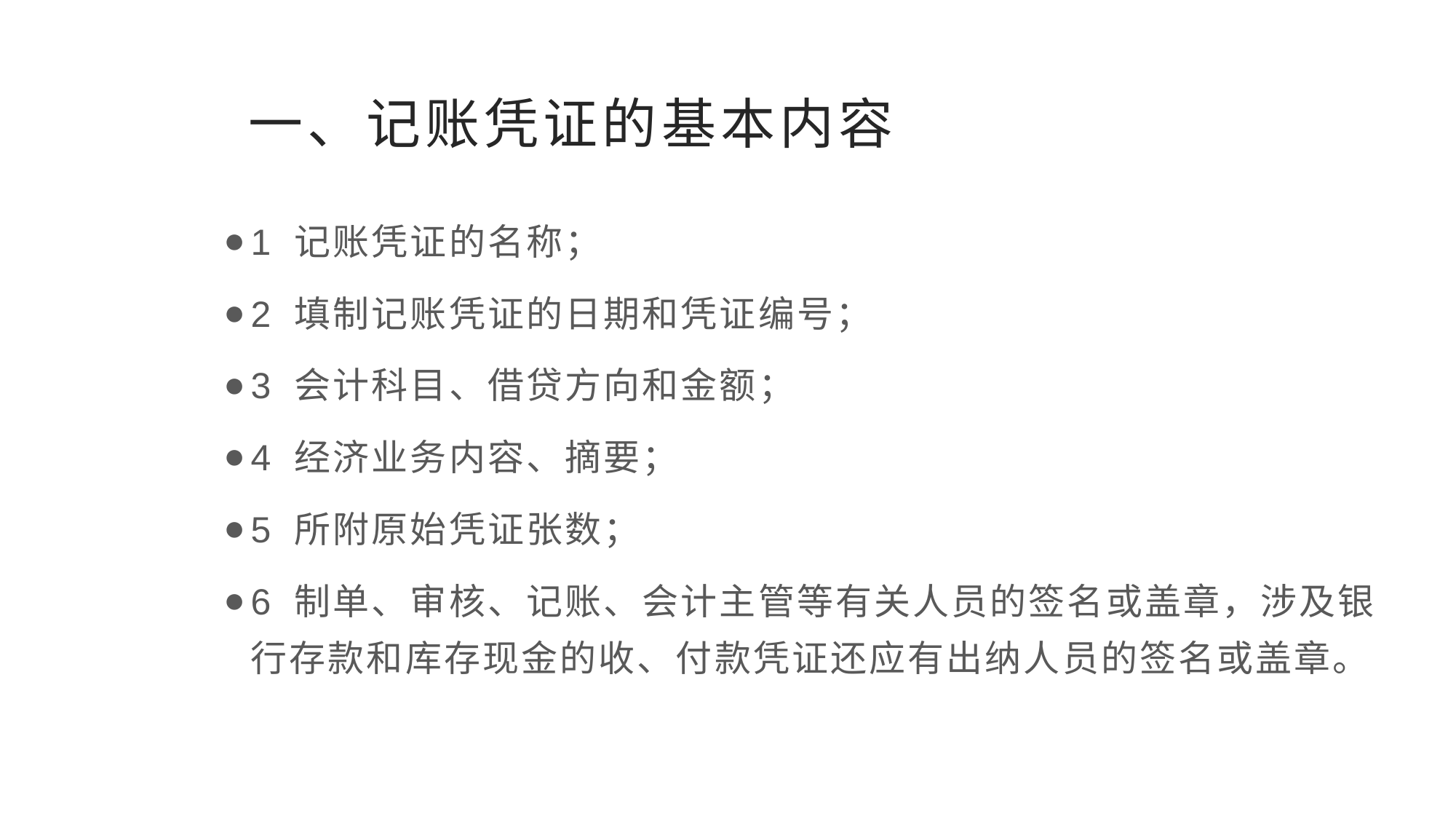

# 一、记账凭证的基本内容
1 记账凭证的名称；
2 填制记账凭证的日期和凭证编号；
3 会计科目、借贷方向和金额；
4 经济业务内容、摘要；
5 所附原始凭证张数；
6 制单、审核、记账、会计主管等有关人员的签名或盖章，涉及银行存款和库存现金的收、付款凭证还应有出纳人员的签名或盖章。